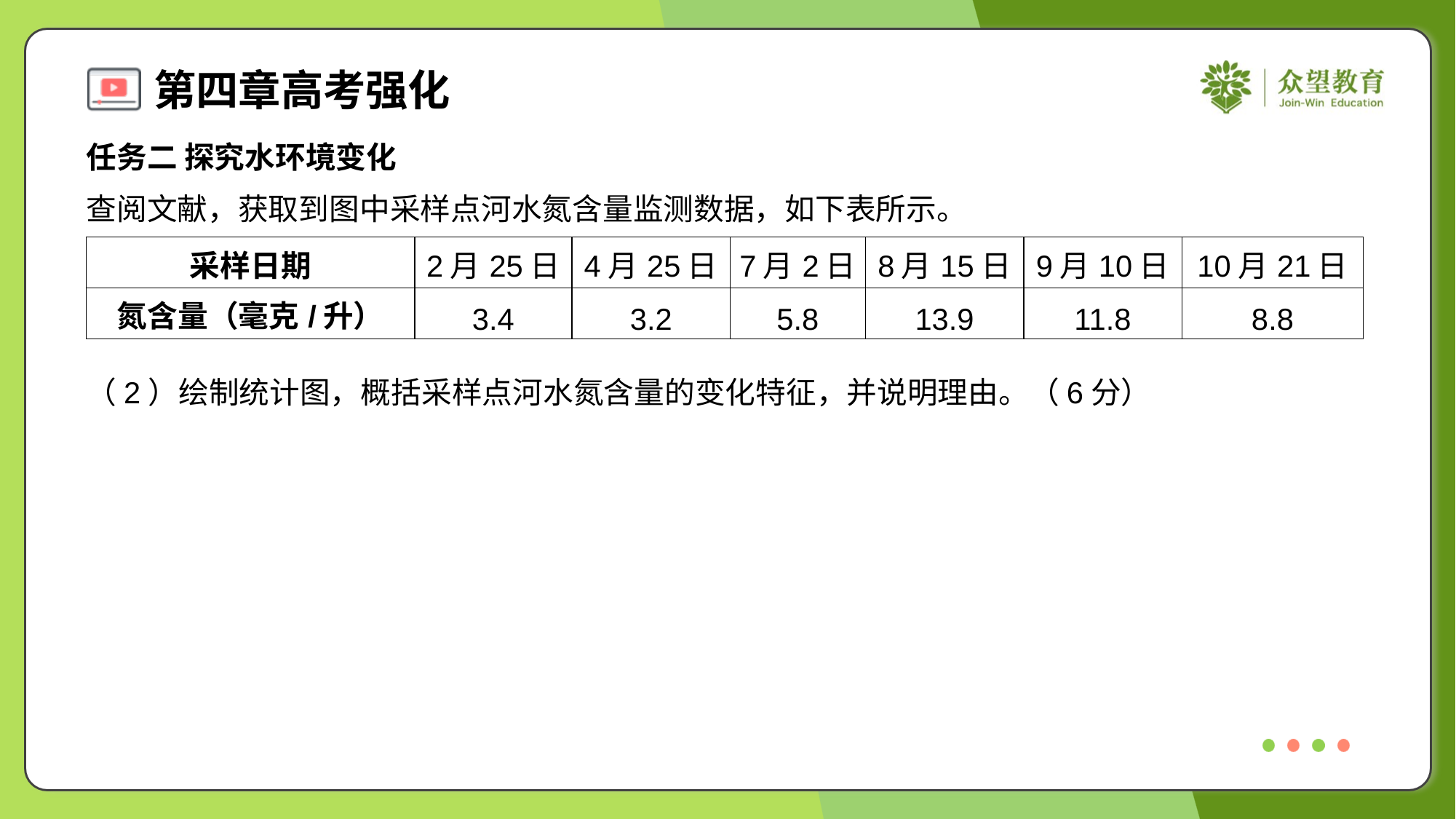

任务二 探究水环境变化
查阅文献，获取到图中采样点河水氮含量监测数据，如下表所示。
| 采样日期 | 2月25日 | 4月25日 | 7月2日 | 8月15日 | 9月10日 | 10月21日 |
| --- | --- | --- | --- | --- | --- | --- |
| 氮含量（毫克/升） | 3.4 | 3.2 | 5.8 | 13.9 | 11.8 | 8.8 |
（2）绘制统计图，概括采样点河水氮含量的变化特征，并说明理由。（6分）